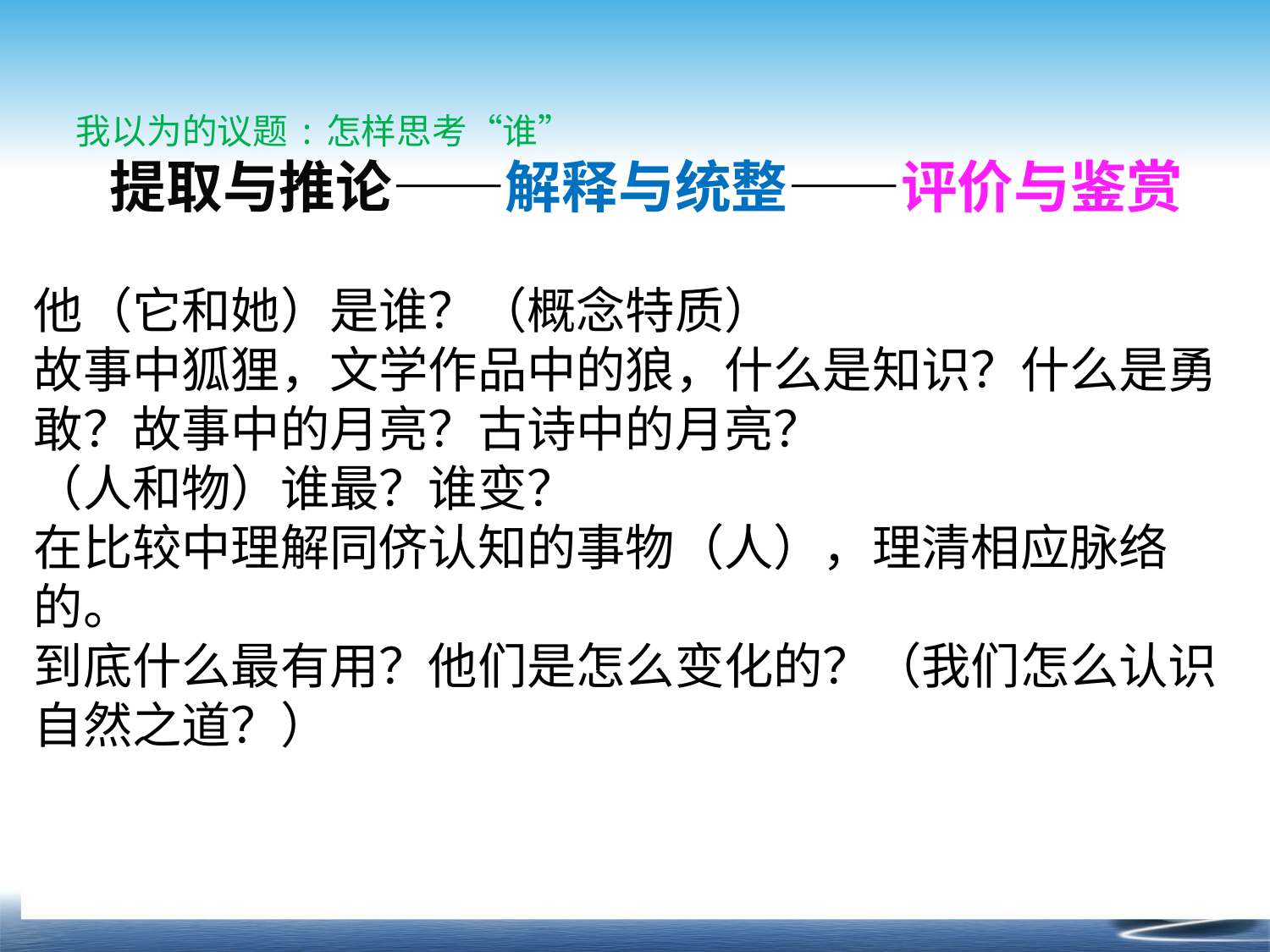

我以为的议题:怎样思考“谁”
  提取与推论——解释与统整——评价与鉴赏
他（它和她）是谁？（概念特质）
故事中狐狸，文学作品中的狼，什么是知识？什么是勇敢？故事中的月亮？古诗中的月亮？
（人和物）谁最？谁变？
在比较中理解同侪认知的事物（人），理清相应脉络的。
到底什么最有用？他们是怎么变化的？（我们怎么认识自然之道？）